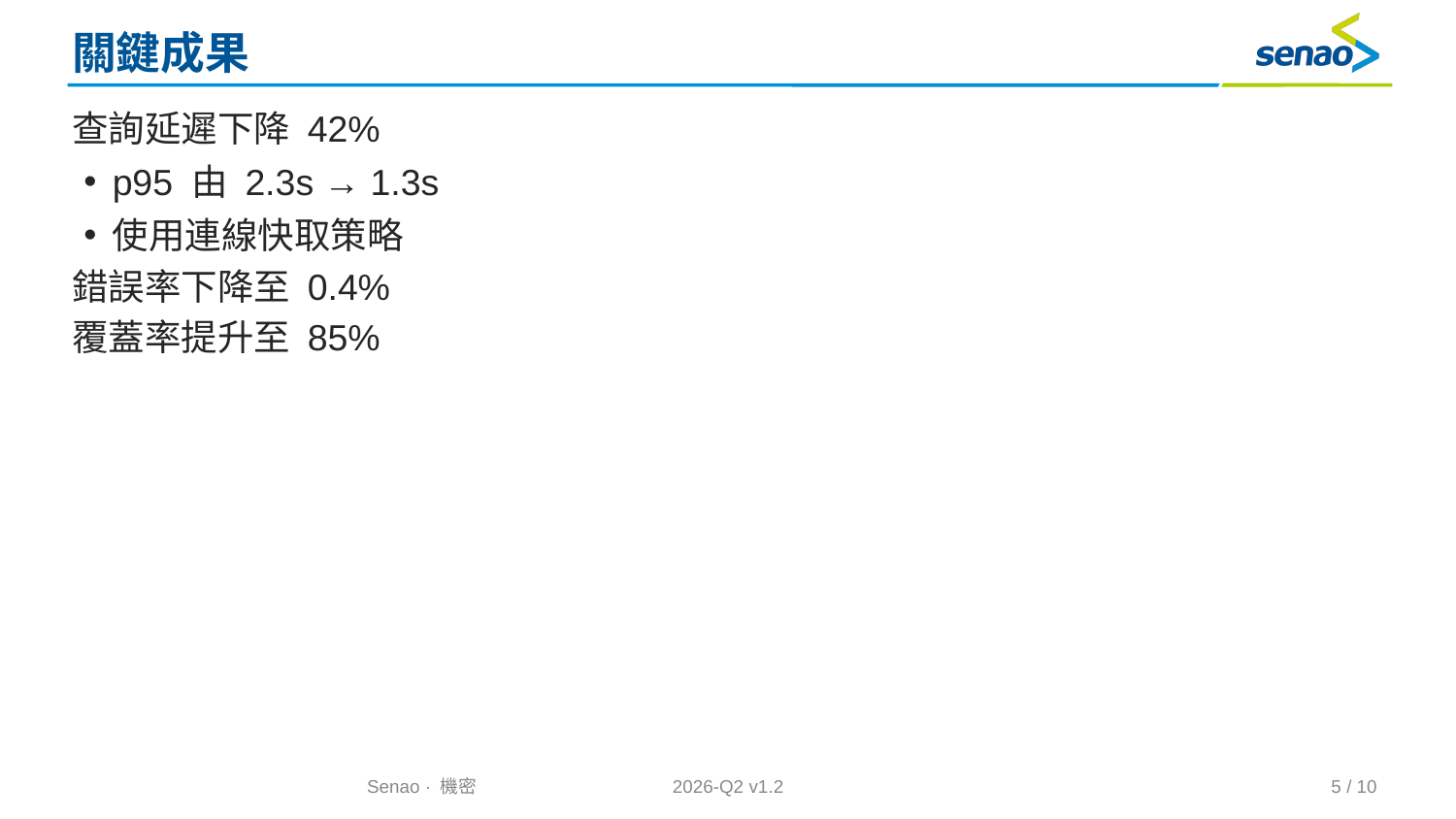

# 關鍵成果
查詢延遲下降 42%
p95 由 2.3s → 1.3s
使用連線快取策略
錯誤率下降至 0.4%
覆蓋率提升至 85%
Senao · 機密
2026-Q2 v1.2
5 / 10